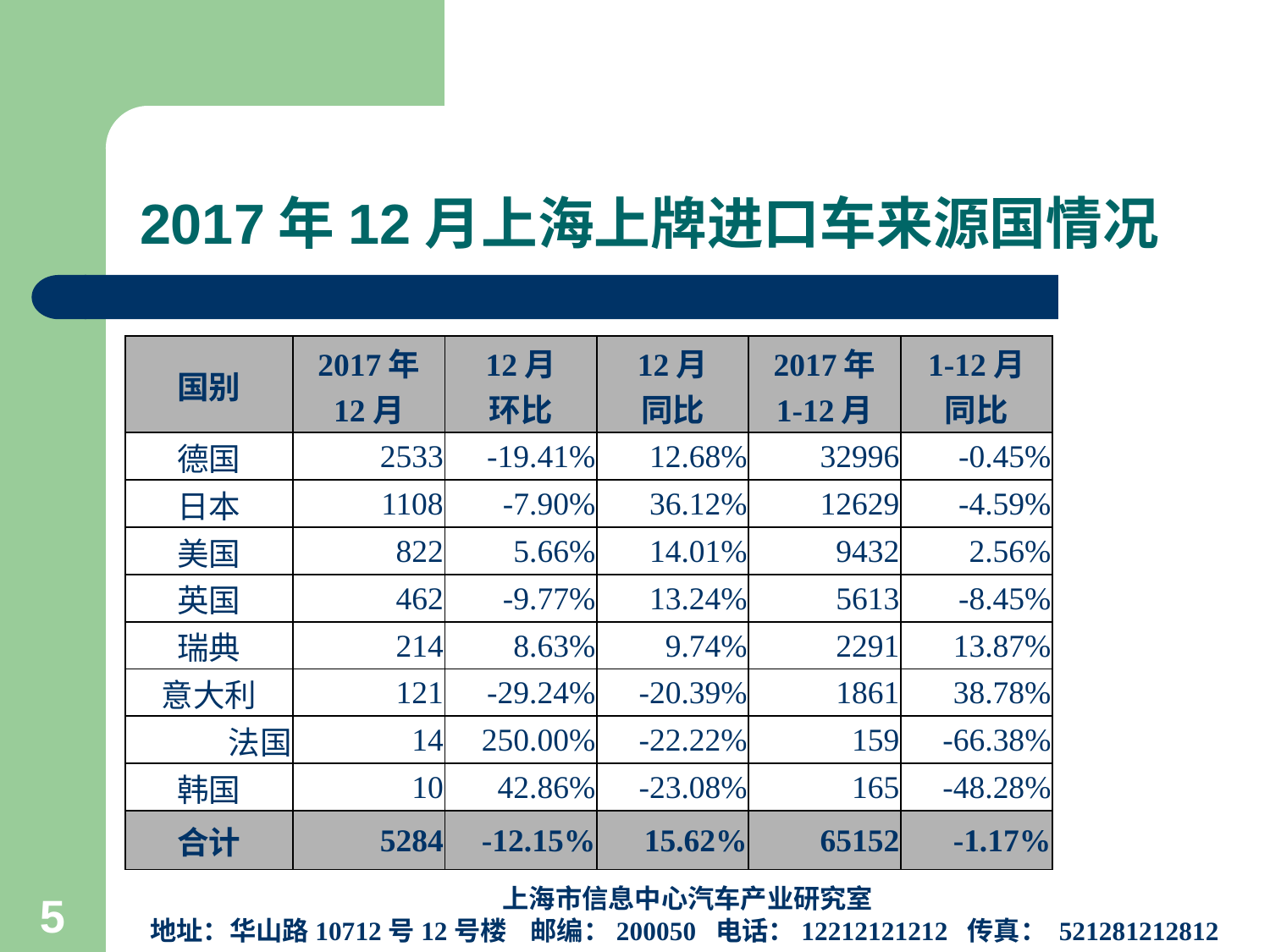

# 2017年12月上海上牌进口车来源国情况
| 国别 | 2017年 12月 | 12月 环比 | 12月 同比 | 2017年 1-12月 | 1-12月 同比 |
| --- | --- | --- | --- | --- | --- |
| 德国 | 2533 | -19.41% | 12.68% | 32996 | -0.45% |
| 日本 | 1108 | -7.90% | 36.12% | 12629 | -4.59% |
| 美国 | 822 | 5.66% | 14.01% | 9432 | 2.56% |
| 英国 | 462 | -9.77% | 13.24% | 5613 | -8.45% |
| 瑞典 | 214 | 8.63% | 9.74% | 2291 | 13.87% |
| 意大利 | 121 | -29.24% | -20.39% | 1861 | 38.78% |
| 法国 | 14 | 250.00% | -22.22% | 159 | -66.38% |
| 韩国 | 10 | 42.86% | -23.08% | 165 | -48.28% |
| 合计 | 5284 | -12.15% | 15.62% | 65152 | -1.17% |
上海市信息中心汽车产业研究室
地址：华山路10712号12号楼    邮编：200050  电话：12212121212  传真： 521281212812
5